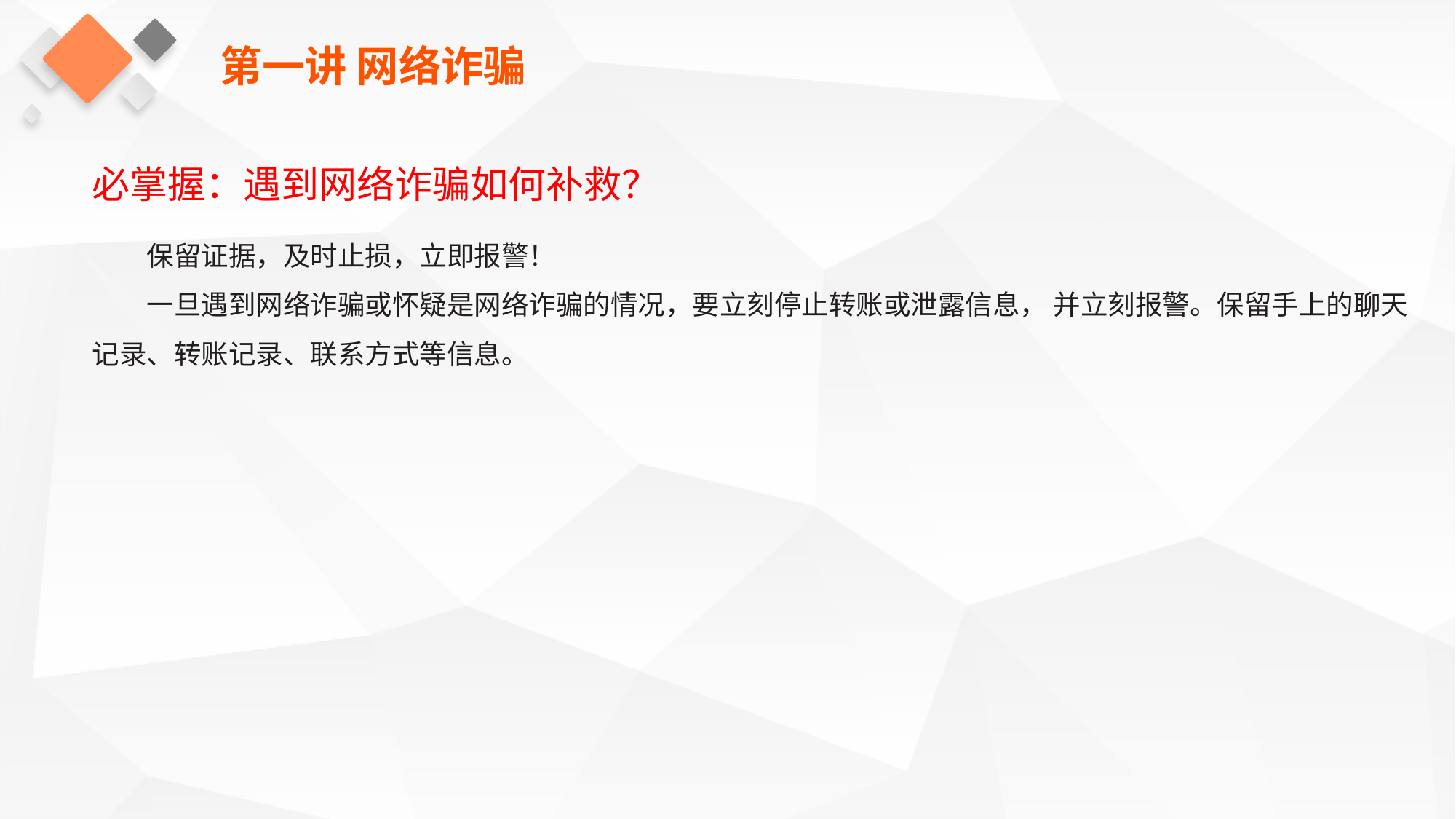

第一讲 网络诈骗
必掌握：遇到网络诈骗如何补救？
保留证据，及时止损，立即报警！
一旦遇到网络诈骗或怀疑是网络诈骗的情况，要立刻停止转账或泄露信息， 并立刻报警。保留手上的聊天记录、转账记录、联系方式等信息。